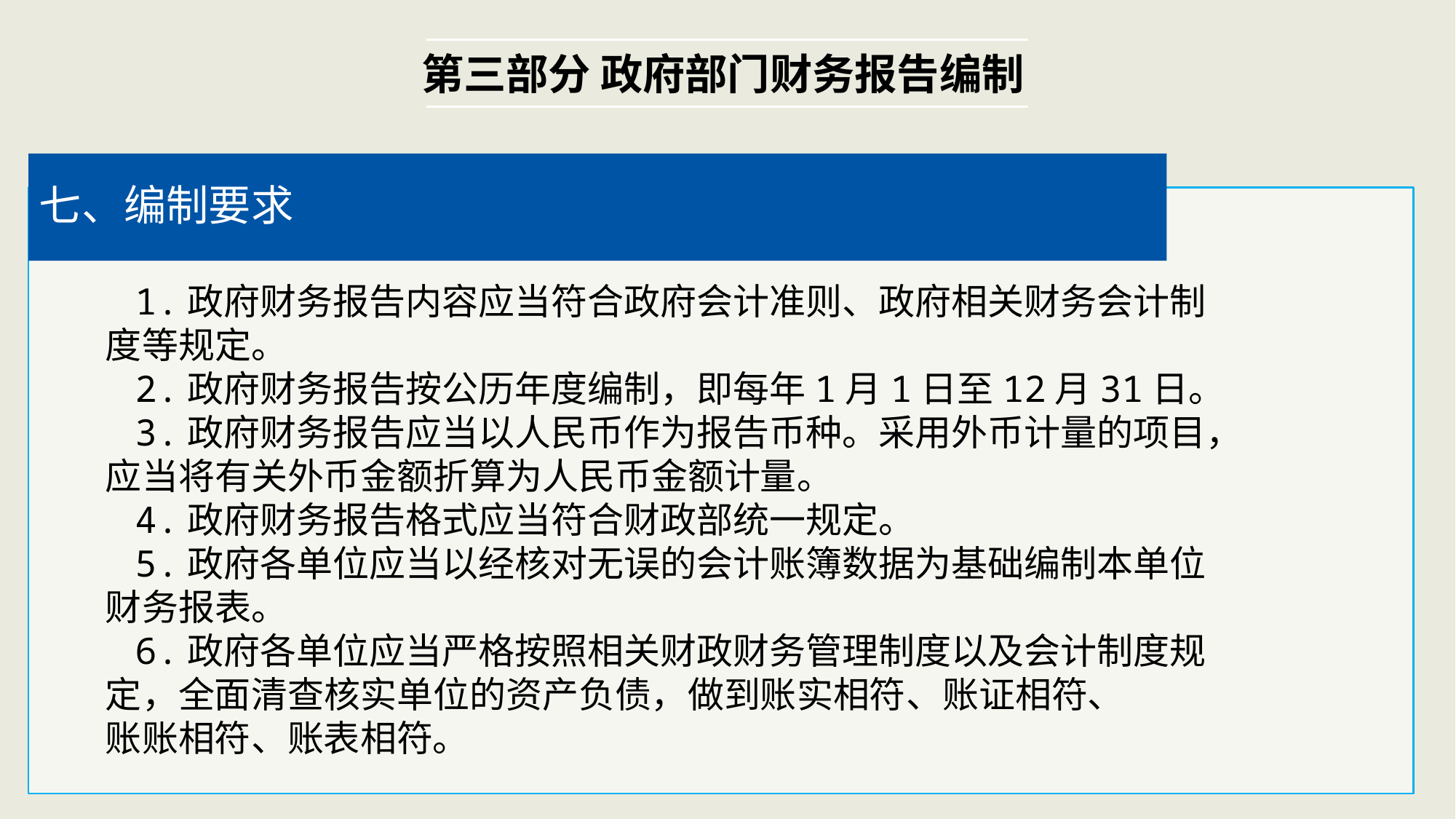

第三部分 政府部门财务报告编制

七、编制要求

    1.政府财务报告内容应当符合政府会计准则、政府相关财务会计制
      度等规定。
    2.政府财务报告按公历年度编制，即每年1月1日至12月31日。
    3.政府财务报告应当以人民币作为报告币种。采用外币计量的项目，
      应当将有关外币金额折算为人民币金额计量。
    4.政府财务报告格式应当符合财政部统一规定。
    5.政府各单位应当以经核对无误的会计账簿数据为基础编制本单位
      财务报表。
    6.政府各单位应当严格按照相关财政财务管理制度以及会计制度规
      定，全面清查核实单位的资产负债，做到账实相符、账证相符、
      账账相符、账表相符。

117